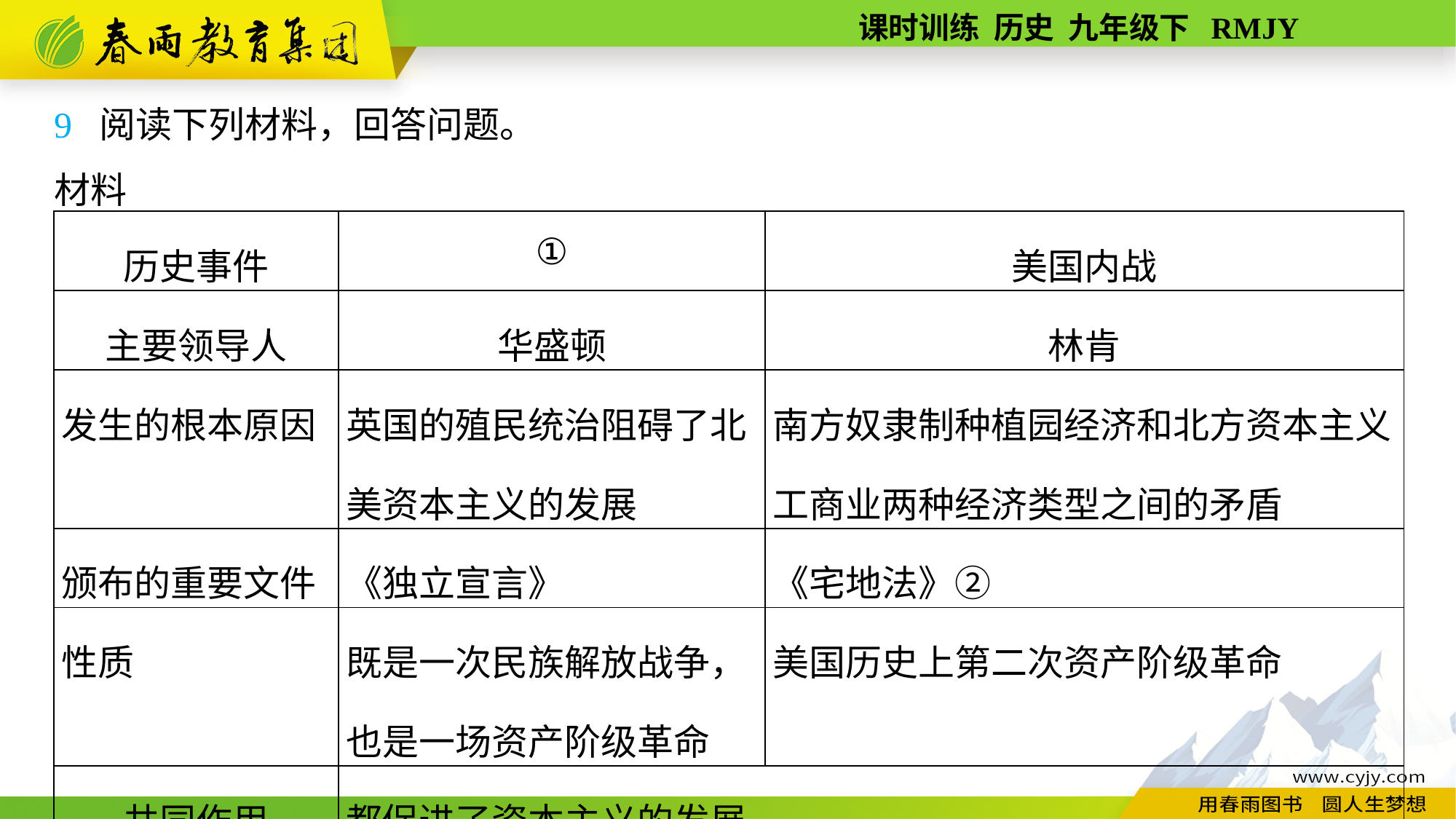

9  阅读下列材料，回答问题。
材料
| 历史事件 | ① | 美国内战 |
| --- | --- | --- |
| 主要领导人 | 华盛顿 | 林肯 |
| 发生的根本原因 | 英国的殖民统治阻碍了北美资本主义的发展 | 南方奴隶制种植园经济和北方资本主义工商业两种经济类型之间的矛盾 |
| 颁布的重要文件 | 《独立宣言》 | 《宅地法》② |
| 性质 | 既是一次民族解放战争，也是一场资产阶级革命 | 美国历史上第二次资产阶级革命 |
| 共同作用 | 都促进了资本主义的发展 |  |